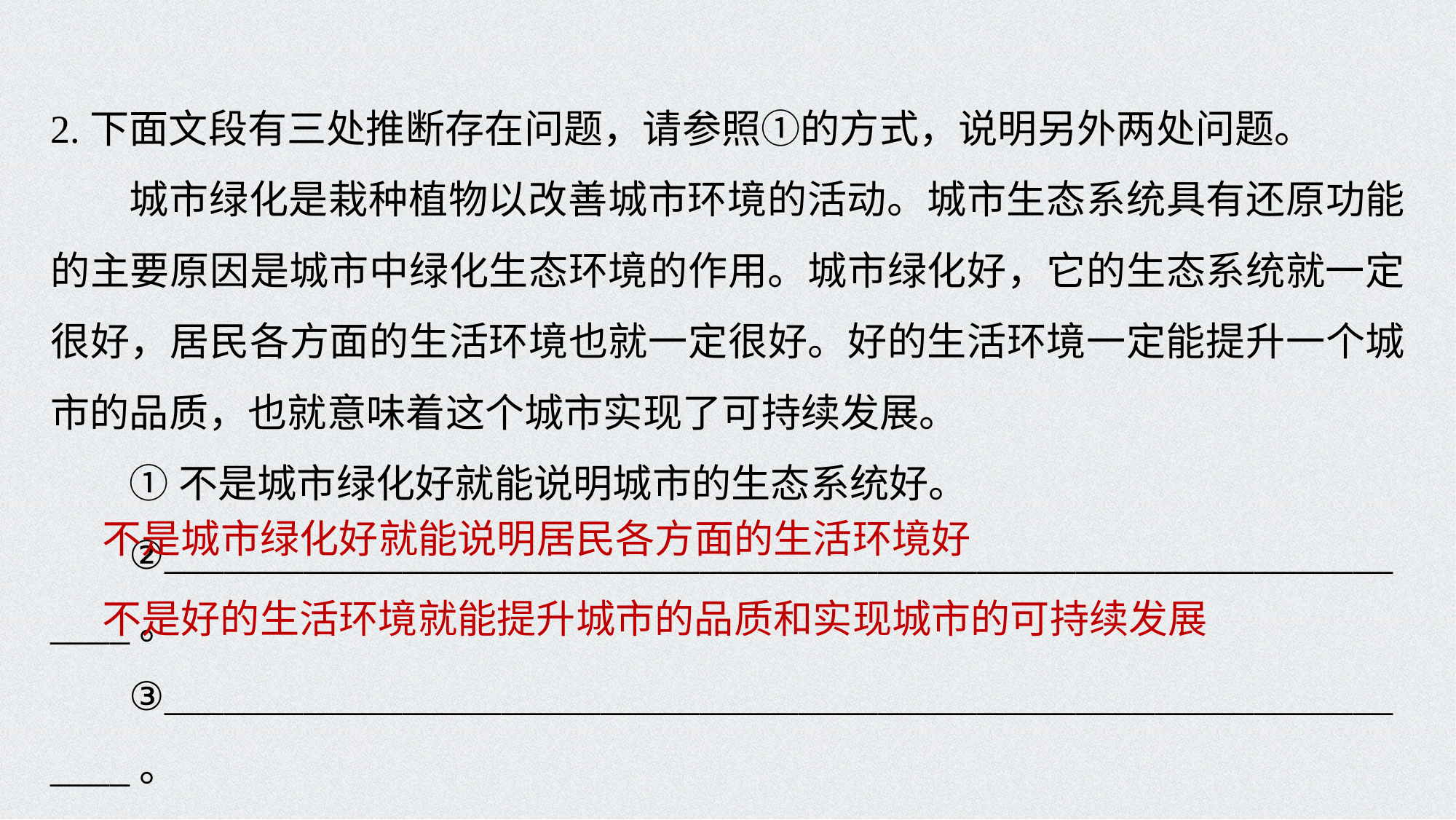

2.下面文段有三处推断存在问题，请参照①的方式，说明另外两处问题。
城市绿化是栽种植物以改善城市环境的活动。城市生态系统具有还原功能的主要原因是城市中绿化生态环境的作用。城市绿化好，它的生态系统就一定很好，居民各方面的生活环境也就一定很好。好的生活环境一定能提升一个城市的品质，也就意味着这个城市实现了可持续发展。
①不是城市绿化好就能说明城市的生态系统好。
②__________________________________________________________________。
③__________________________________________________________________。
不是城市绿化好就能说明居民各方面的生活环境好
不是好的生活环境就能提升城市的品质和实现城市的可持续发展